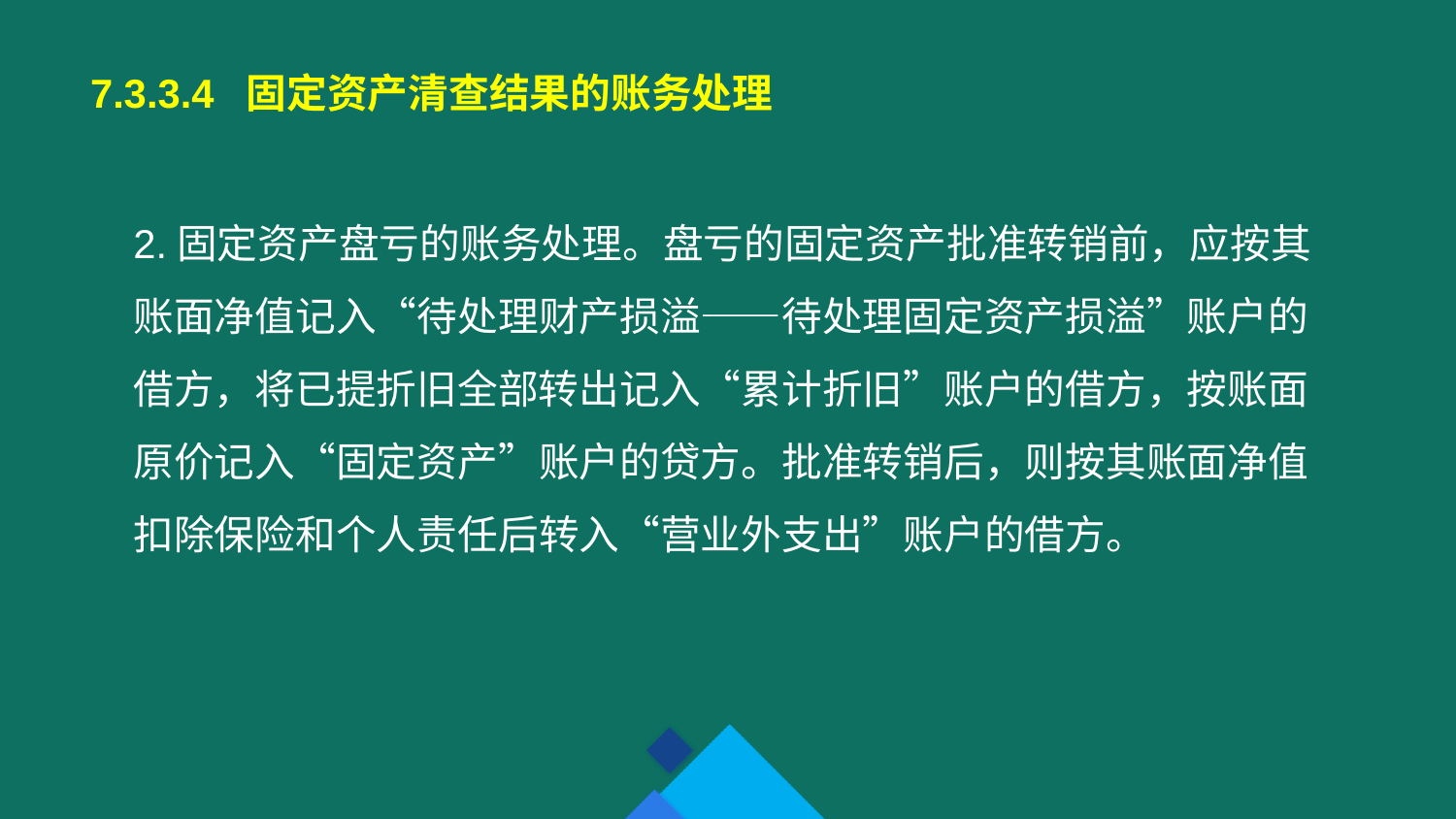

7.3.3.4  固定资产清查结果的账务处理
2.固定资产盘亏的账务处理。盘亏的固定资产批准转销前，应按其账面净值记入“待处理财产损溢——待处理固定资产损溢”账户的借方，将已提折旧全部转出记入“累计折旧”账户的借方，按账面原价记入“固定资产”账户的贷方。批准转销后，则按其账面净值扣除保险和个人责任后转入“营业外支出”账户的借方。